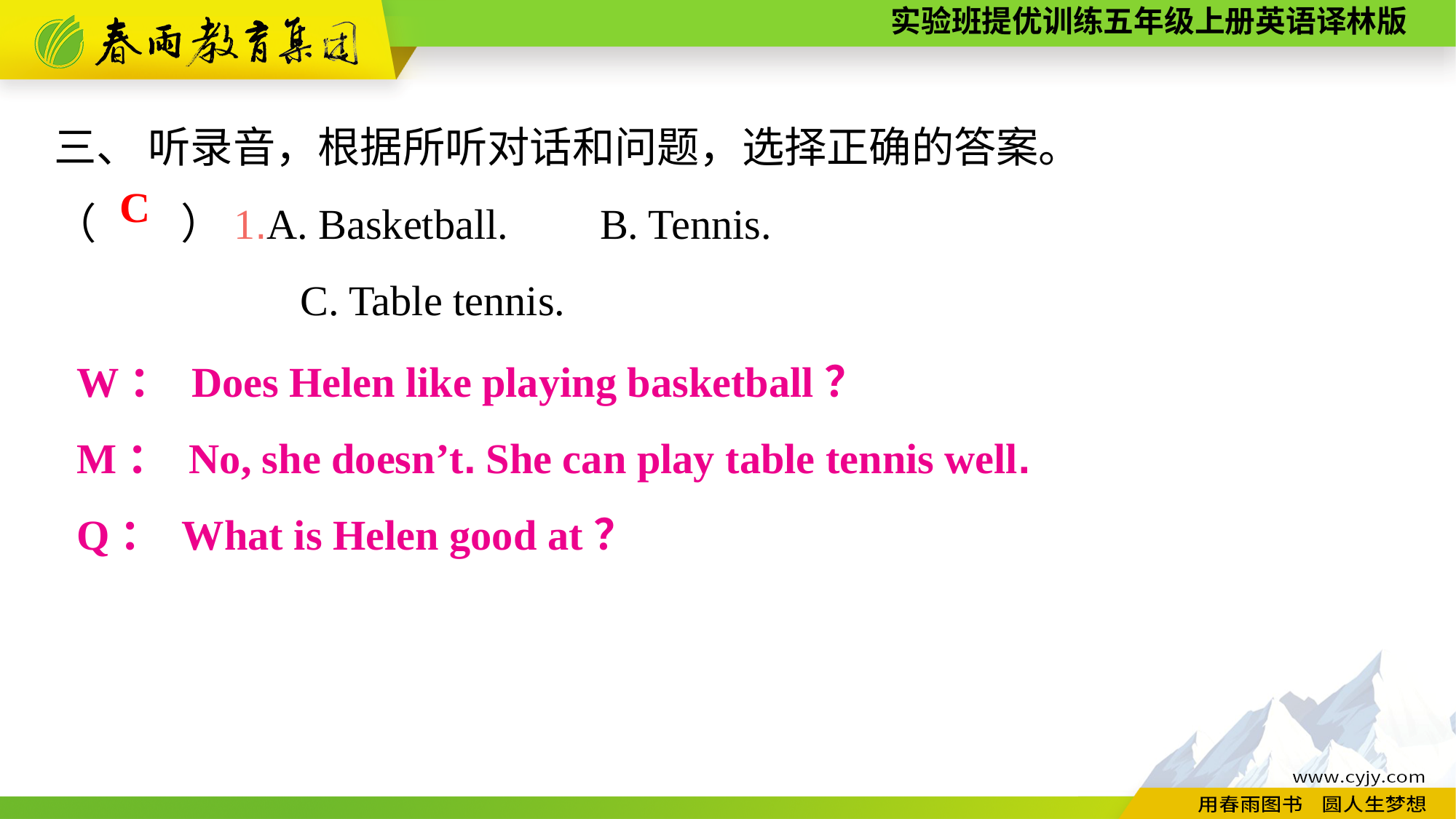

三、 听录音，根据所听对话和问题，选择正确的答案。
（　　）1.A. Basketball.	B. Tennis.
	             C. Table tennis.
C
W： Does Helen like playing basketball？
M： No, she doesn’t. She can play table tennis well.
Q： What is Helen good at？